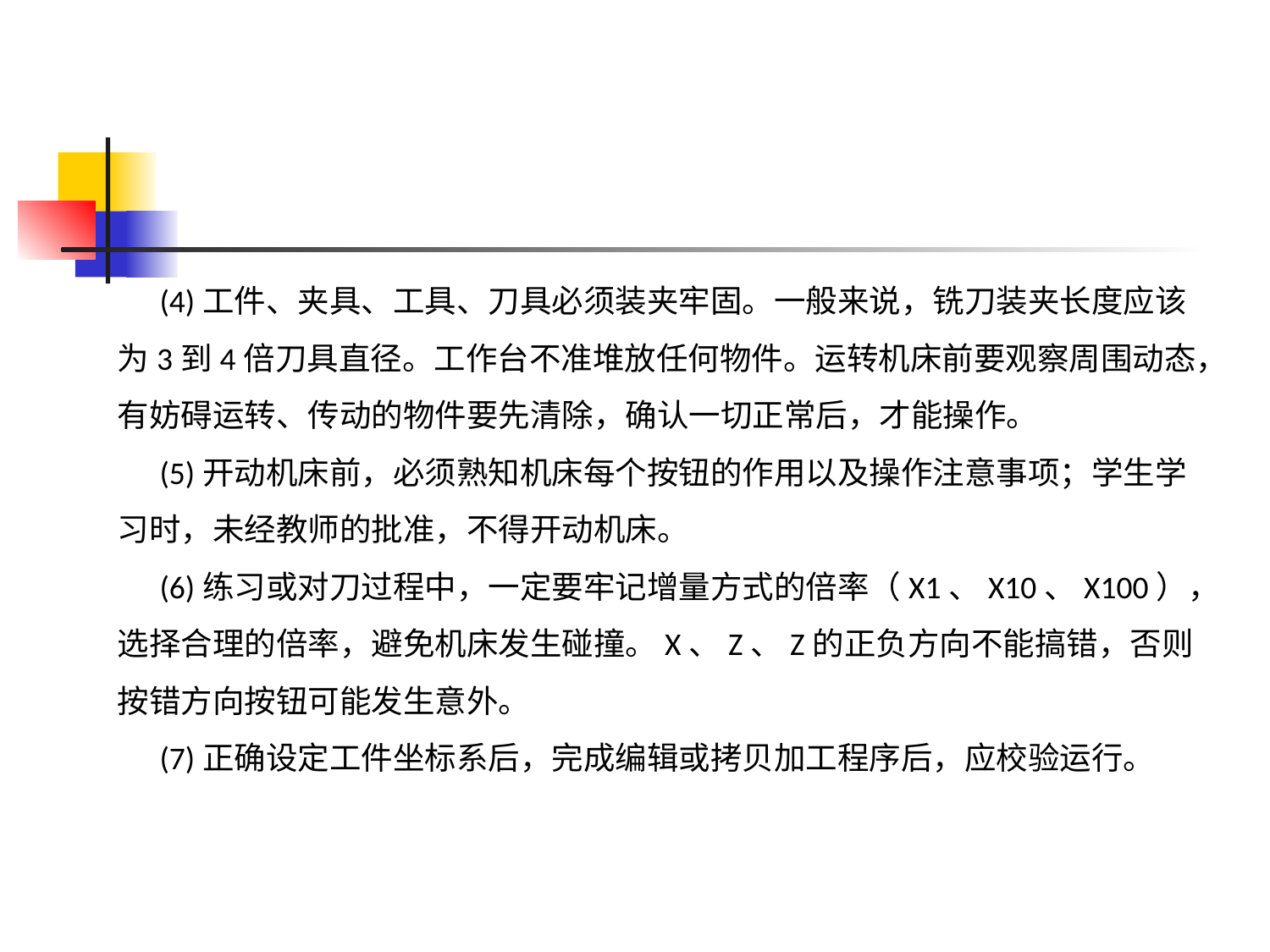

(4)工件、夹具、工具、刀具必须装夹牢固。一般来说，铣刀装夹长度应该为3到4倍刀具直径。工作台不准堆放任何物件。运转机床前要观察周围动态，有妨碍运转、传动的物件要先清除，确认一切正常后，才能操作。
(5)开动机床前，必须熟知机床每个按钮的作用以及操作注意事项；学生学习时，未经教师的批准，不得开动机床。
(6)练习或对刀过程中，一定要牢记增量方式的倍率（X1、X10、X100），选择合理的倍率，避免机床发生碰撞。X、Z、Z的正负方向不能搞错，否则按错方向按钮可能发生意外。
(7)正确设定工件坐标系后，完成编辑或拷贝加工程序后，应校验运行。